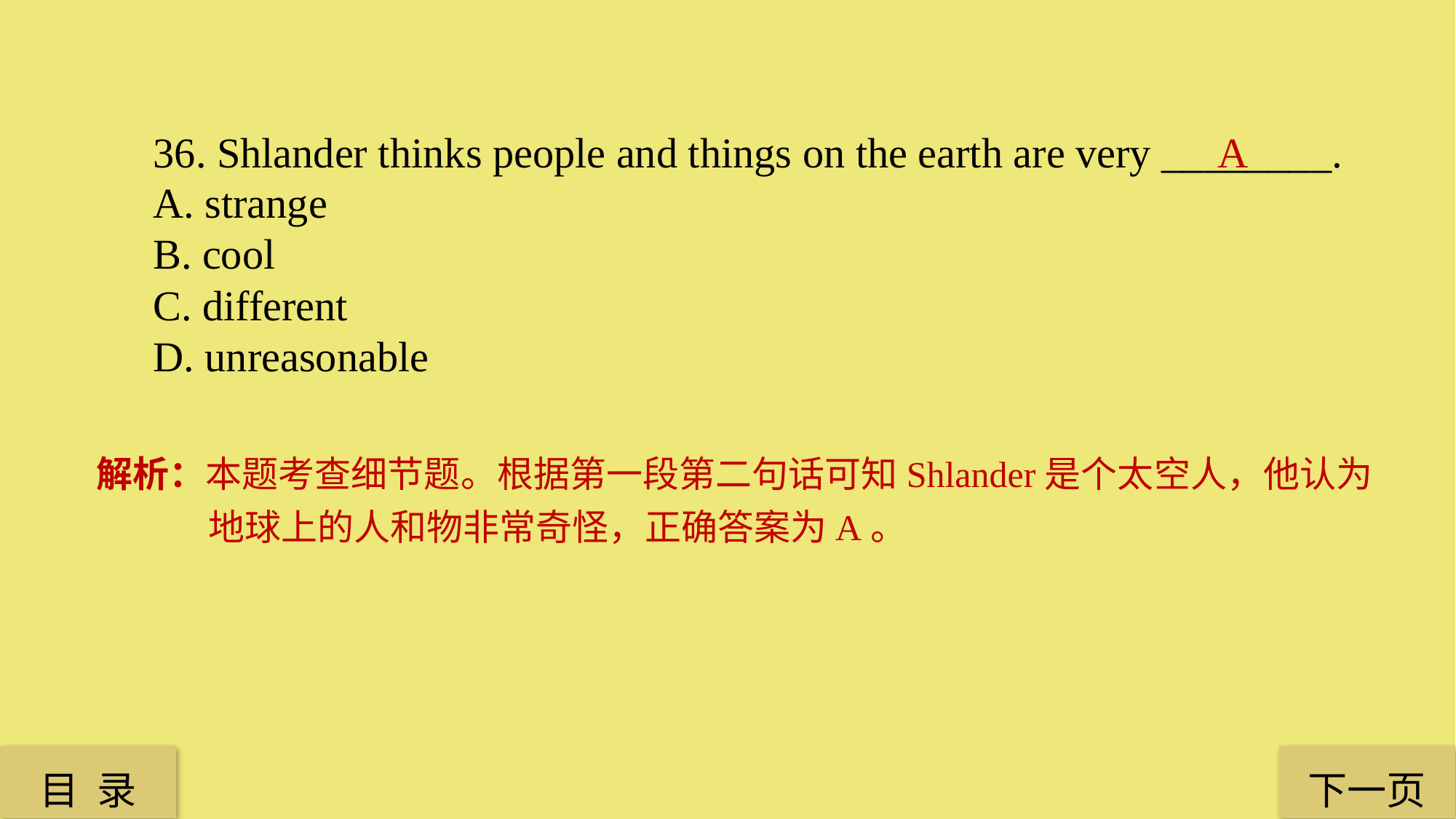

36. Shlander thinks people and things on the earth are very ________.
A. strange
B. cool
C. different
D. unreasonable
A
解析：本题考查细节题。根据第一段第二句话可知Shlander是个太空人，他认为地球上的人和物非常奇怪，正确答案为A。